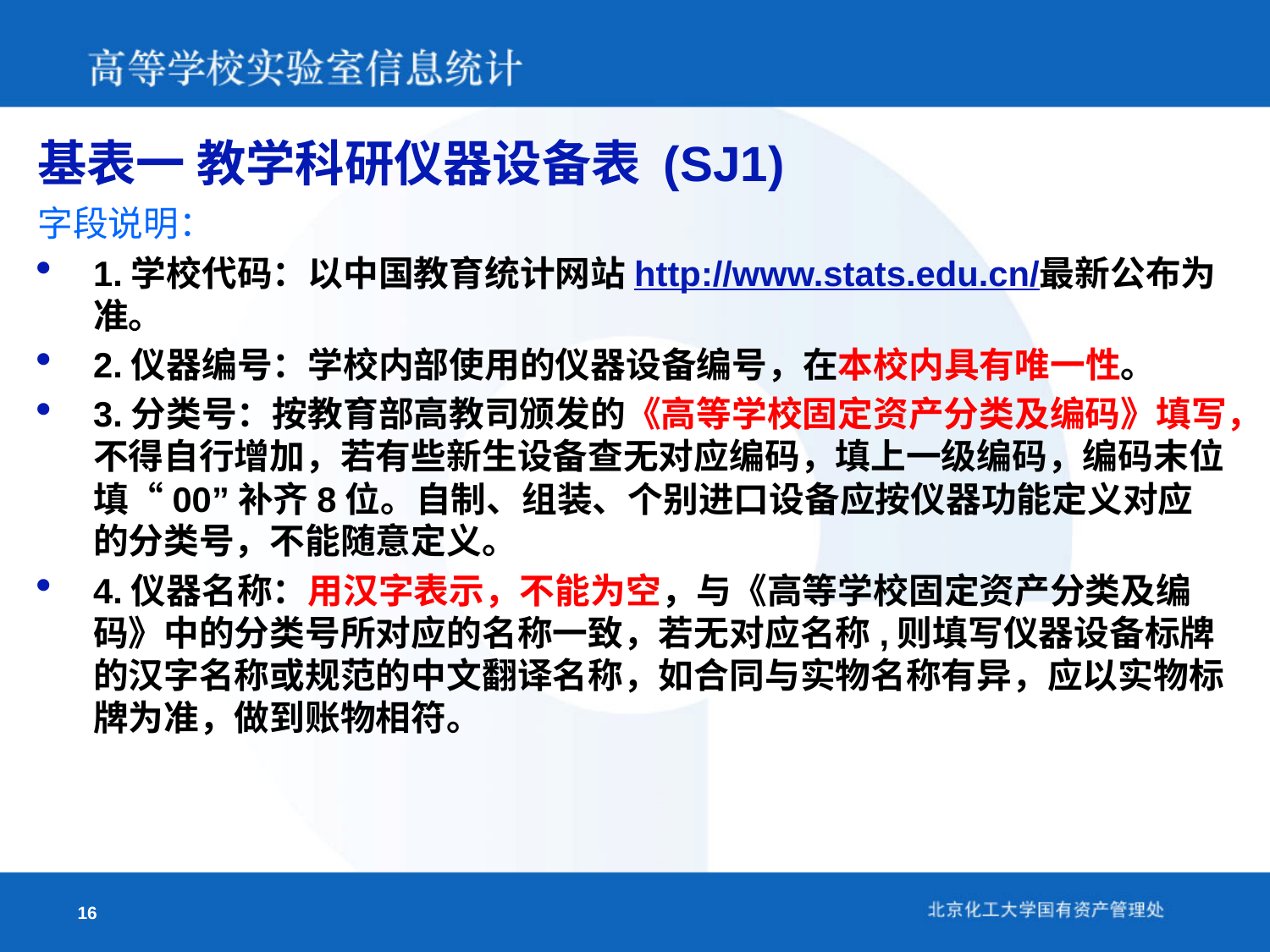

基表一 教学科研仪器设备表 (SJ1)
字段说明：
1.学校代码：以中国教育统计网站http://www.stats.edu.cn/最新公布为准。
2.仪器编号：学校内部使用的仪器设备编号，在本校内具有唯一性。
3.分类号：按教育部高教司颁发的《高等学校固定资产分类及编码》填写，不得自行增加，若有些新生设备查无对应编码，填上一级编码，编码末位填“00”补齐8位。自制、组装、个别进口设备应按仪器功能定义对应的分类号，不能随意定义。
4.仪器名称：用汉字表示，不能为空，与《高等学校固定资产分类及编码》中的分类号所对应的名称一致，若无对应名称,则填写仪器设备标牌的汉字名称或规范的中文翻译名称，如合同与实物名称有异，应以实物标牌为准，做到账物相符。